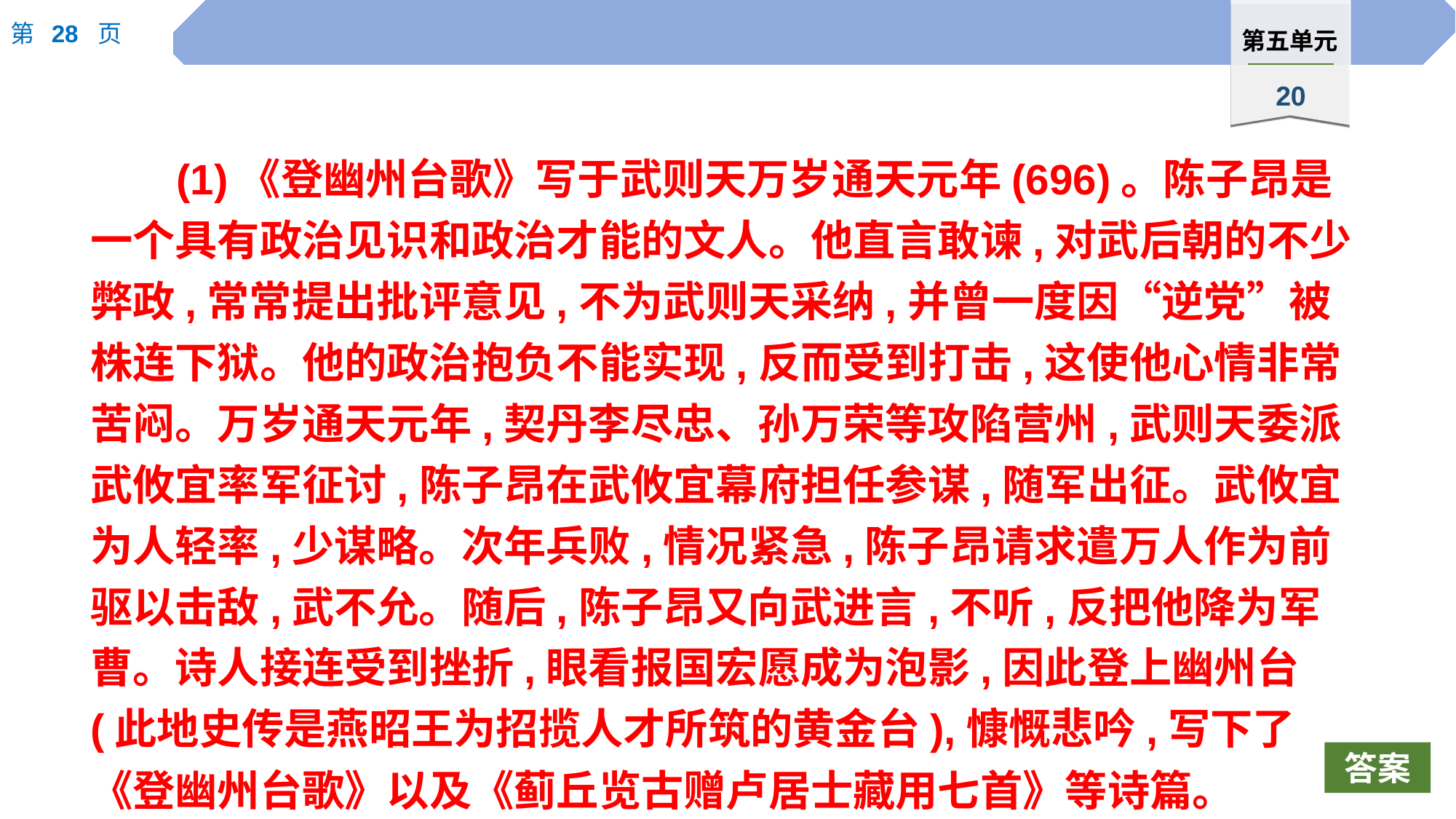

(1)《登幽州台歌》写于武则天万岁通天元年(696)。陈子昂是一个具有政治见识和政治才能的文人。他直言敢谏,对武后朝的不少弊政,常常提出批评意见,不为武则天采纳,并曾一度因“逆党”被株连下狱。他的政治抱负不能实现,反而受到打击,这使他心情非常苦闷。万岁通天元年,契丹李尽忠、孙万荣等攻陷营州,武则天委派武攸宜率军征讨,陈子昂在武攸宜幕府担任参谋,随军出征。武攸宜为人轻率,少谋略。次年兵败,情况紧急,陈子昂请求遣万人作为前驱以击敌,武不允。随后,陈子昂又向武进言,不听,反把他降为军曹。诗人接连受到挫折,眼看报国宏愿成为泡影,因此登上幽州台(此地史传是燕昭王为招揽人才所筑的黄金台),慷慨悲吟,写下了《登幽州台歌》以及《蓟丘览古赠卢居士藏用七首》等诗篇。
答案